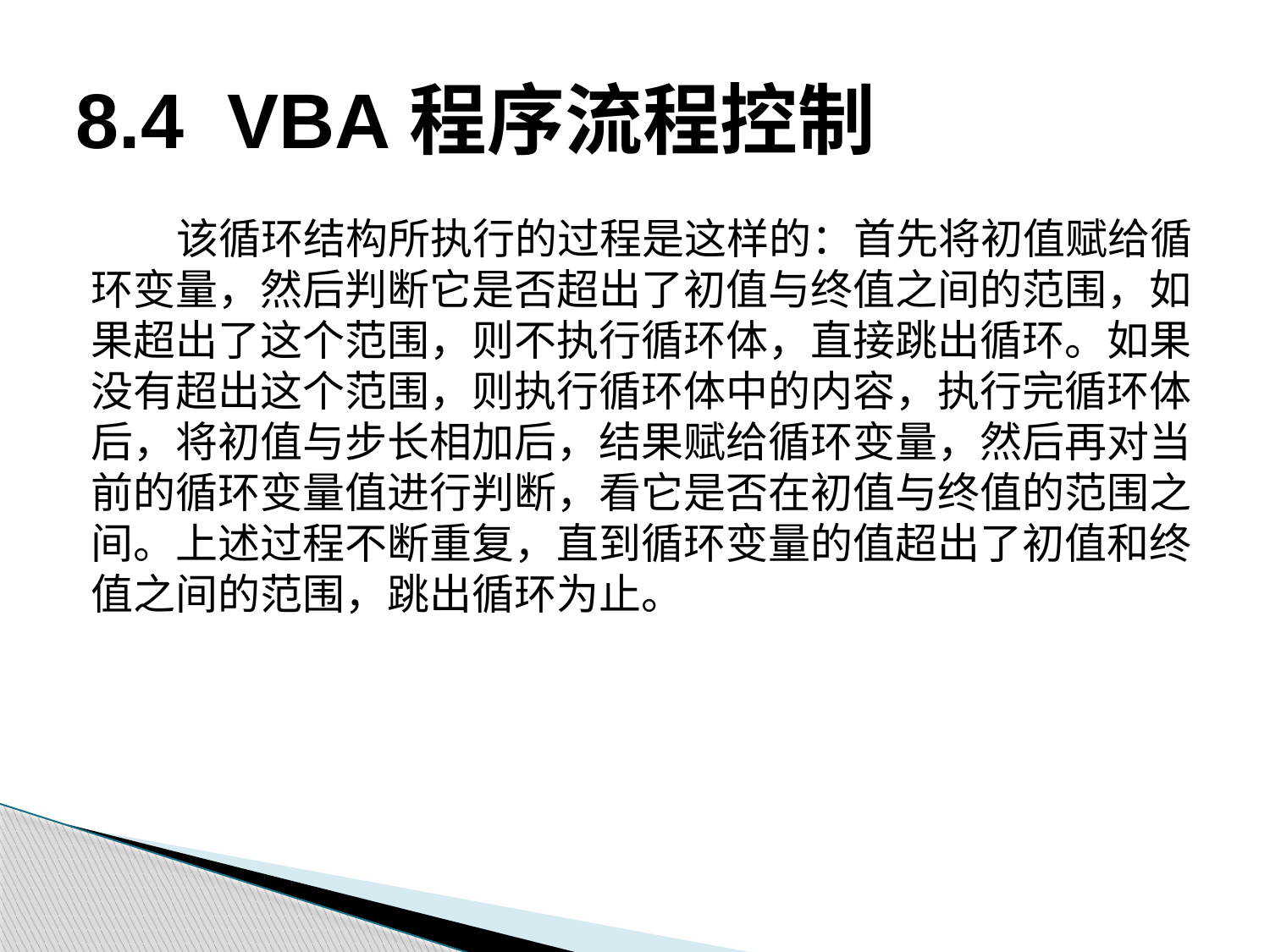

# 8.4  VBA程序流程控制
该循环结构所执行的过程是这样的：首先将初值赋给循环变量，然后判断它是否超出了初值与终值之间的范围，如果超出了这个范围，则不执行循环体，直接跳出循环。如果没有超出这个范围，则执行循环体中的内容，执行完循环体后，将初值与步长相加后，结果赋给循环变量，然后再对当前的循环变量值进行判断，看它是否在初值与终值的范围之间。上述过程不断重复，直到循环变量的值超出了初值和终值之间的范围，跳出循环为止。